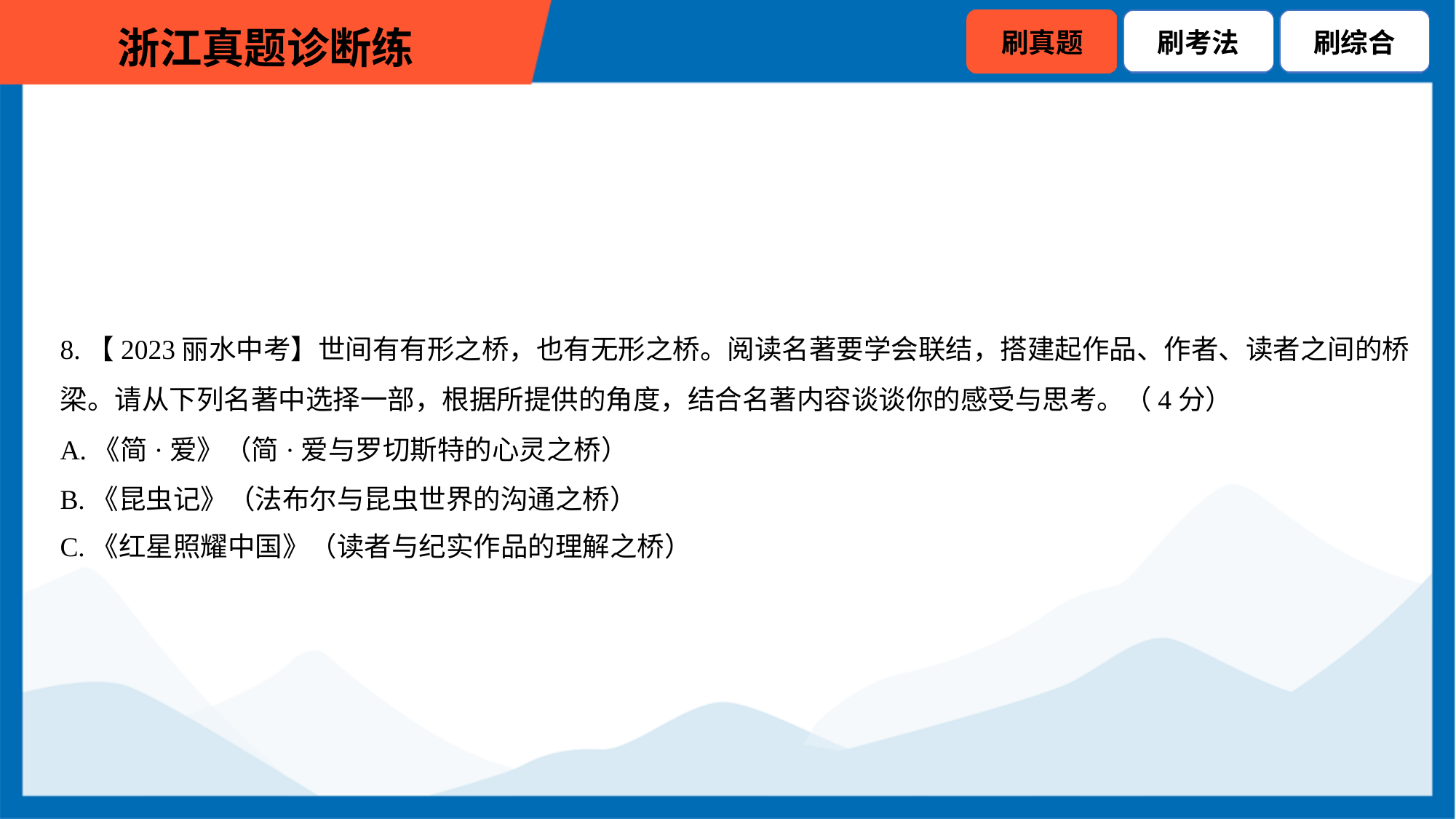

8.【2023丽水中考】世间有有形之桥，也有无形之桥。阅读名著要学会联结，搭建起作品、作者、读者之间的桥
梁。请从下列名著中选择一部，根据所提供的角度，结合名著内容谈谈你的感受与思考。（4分）
A.《简·爱》（简·爱与罗切斯特的心灵之桥）
B.《昆虫记》（法布尔与昆虫世界的沟通之桥）
C.《红星照耀中国》（读者与纪实作品的理解之桥）